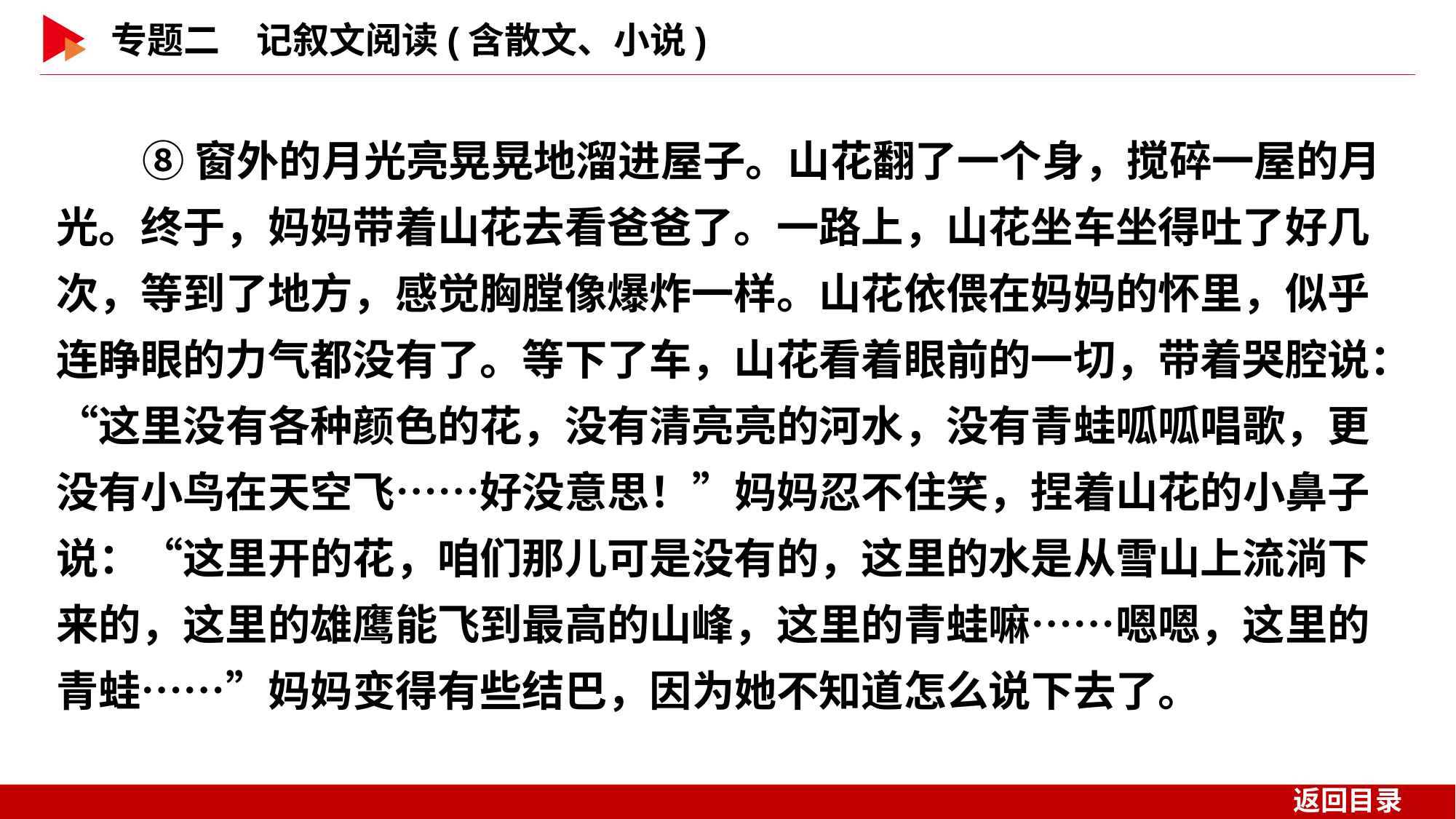

⑧窗外的月光亮晃晃地溜进屋子。山花翻了一个身，搅碎一屋的月光。终于，妈妈带着山花去看爸爸了。一路上，山花坐车坐得吐了好几次，等到了地方，感觉胸膛像爆炸一样。山花依偎在妈妈的怀里，似乎连睁眼的力气都没有了。等下了车，山花看着眼前的一切，带着哭腔说：“这里没有各种颜色的花，没有清亮亮的河水，没有青蛙呱呱唱歌，更没有小鸟在天空飞……好没意思！”妈妈忍不住笑，捏着山花的小鼻子说：“这里开的花，咱们那儿可是没有的，这里的水是从雪山上流淌下来的，这里的雄鹰能飞到最高的山峰，这里的青蛙嘛……嗯嗯，这里的青蛙……”妈妈变得有些结巴，因为她不知道怎么说下去了。